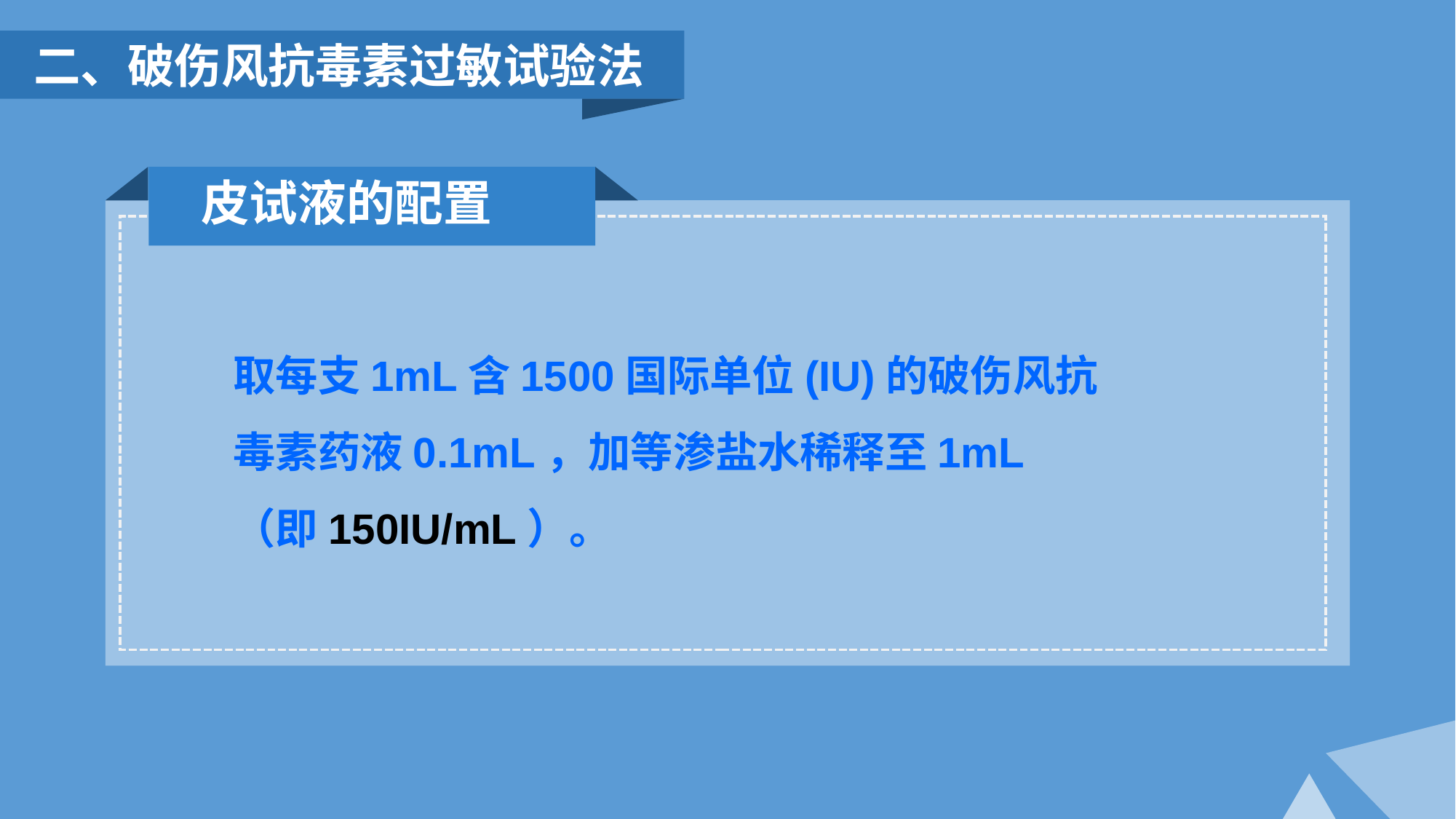

二、破伤风抗毒素过敏试验法

皮试液的配置

取每支1mL含1500国际单位(IU)的破伤风抗毒素药液0.1mL，加等渗盐水稀释至1mL（即150IU/mL）。